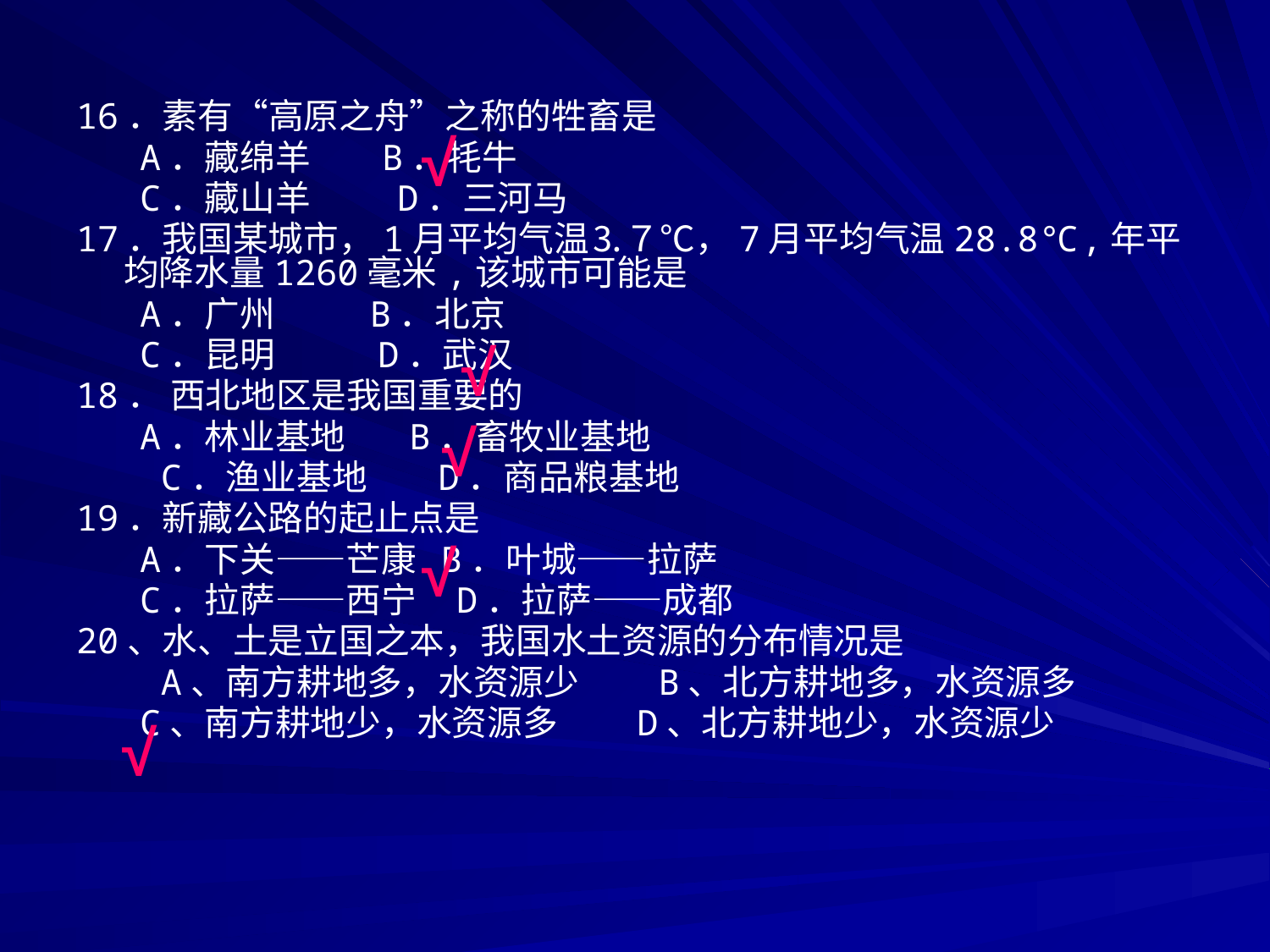

16．素有“高原之舟”之称的牲畜是
   A．藏绵羊        B．牦牛
   C．藏山羊          D．三河马
17．我国某城市，1月平均气温⒊７℃，7月平均气温28.8℃,年平均降水量1260毫米,该城市可能是
   A．广州           B．北京
   C．昆明            D．武汉
18． 西北地区是我国重要的
   A．林业基地       B．畜牧业基地
    C．渔业基地        D．商品粮基地
19．新藏公路的起止点是
   A．下关——芒康  B．叶城——拉萨
   C．拉萨——西宁    D．拉萨——成都
20、水、土是立国之本，我国水土资源的分布情况是
    A、南方耕地多，水资源少         B、北方耕地多，水资源多
   C、南方耕地少，水资源多         D、北方耕地少，水资源少
√
√
√
√
√